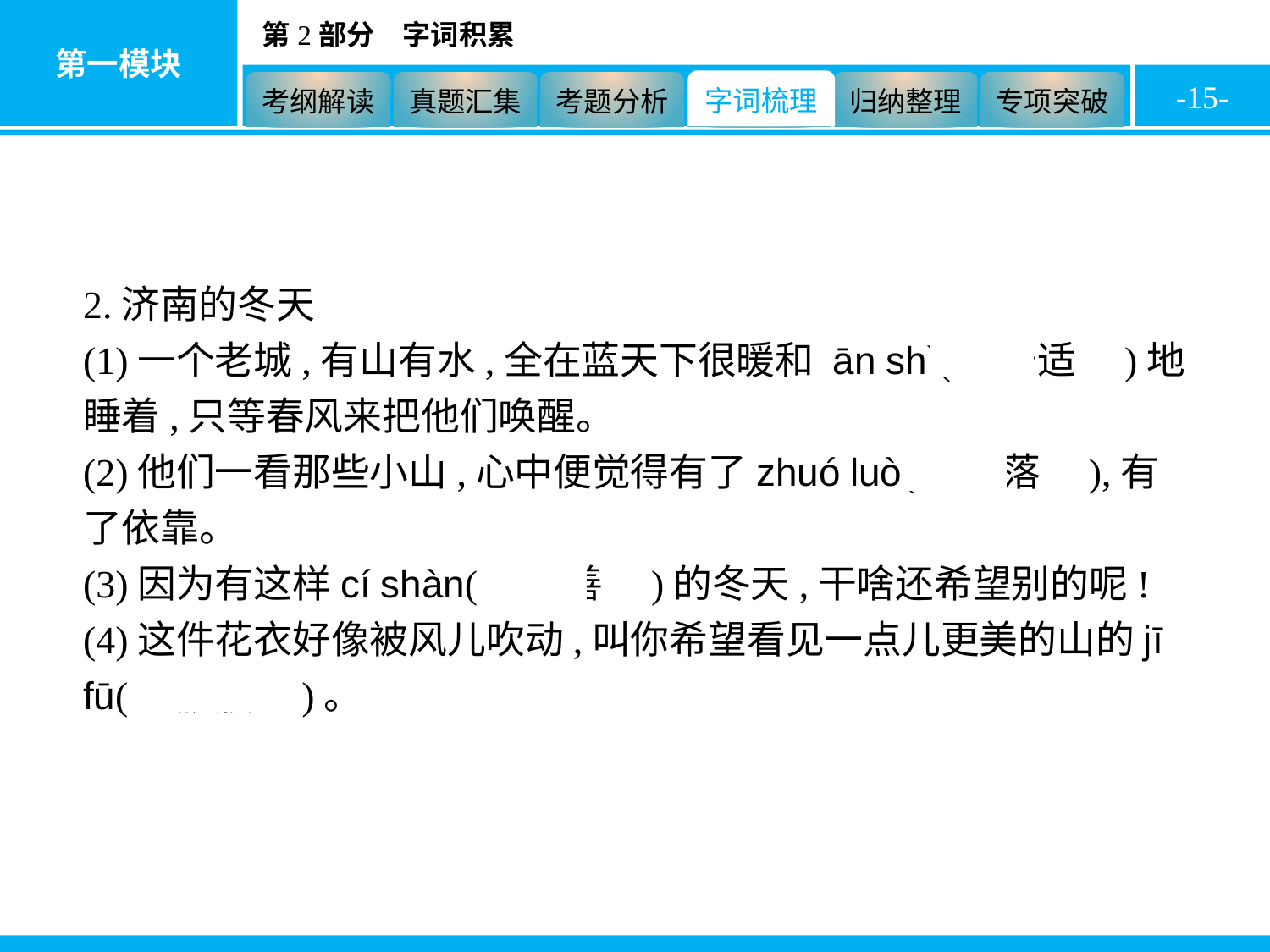

-15-
2.济南的冬天
(1)一个老城,有山有水,全在蓝天下很暖和 ān shì(　安适　)地睡着,只等春风来把他们唤醒。
(2)他们一看那些小山,心中便觉得有了zhuó luò(　着落　),有了依靠。
(3)因为有这样cí shàn(　慈善　)的冬天,干啥还希望别的呢!
(4)这件花衣好像被风儿吹动,叫你希望看见一点儿更美的山的jī fū(　肌肤　)。